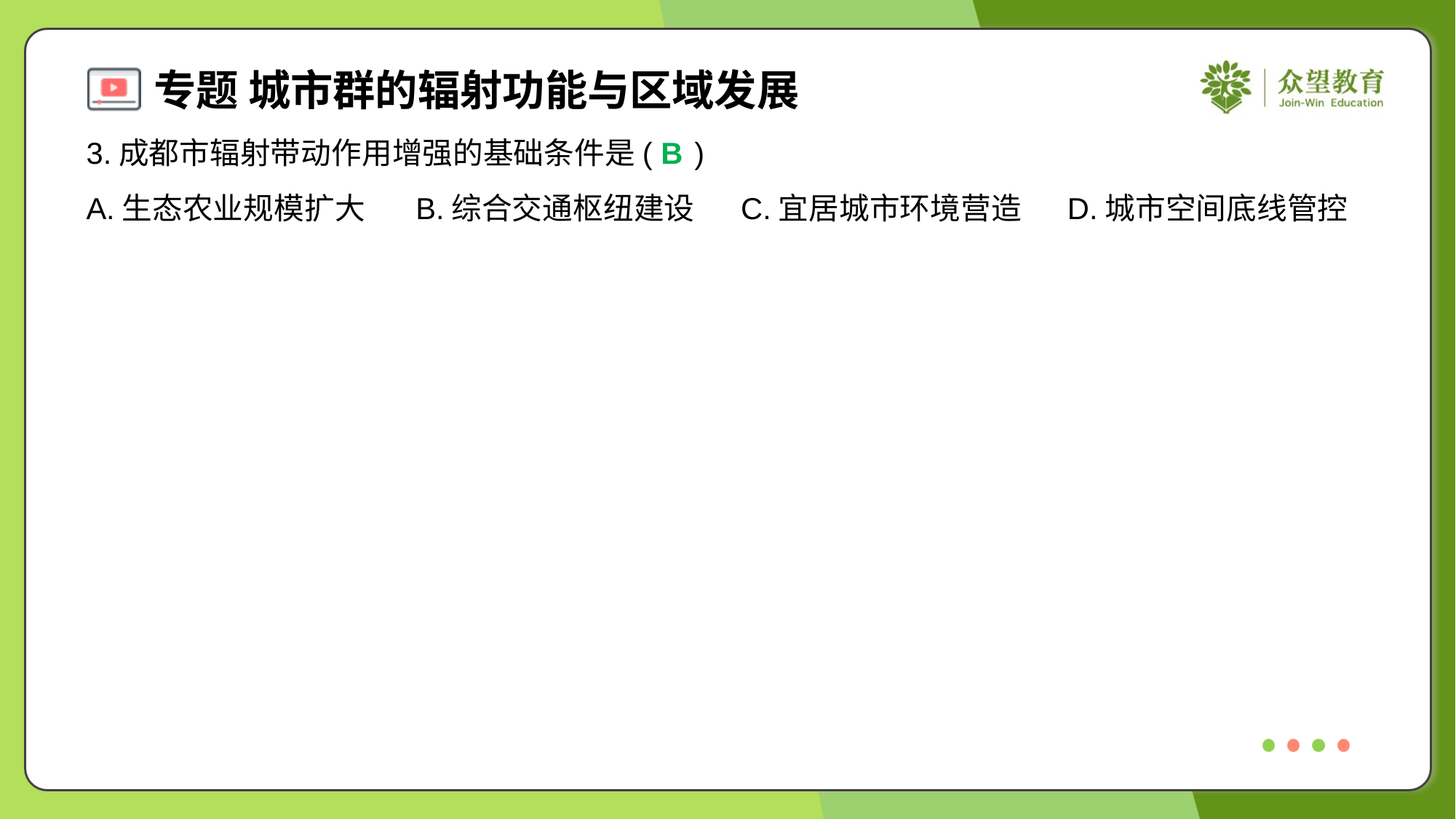

3.成都市辐射带动作用增强的基础条件是(     )
B
A.生态农业规模扩大	B.综合交通枢纽建设	C.宜居城市环境营造	D.城市空间底线管控